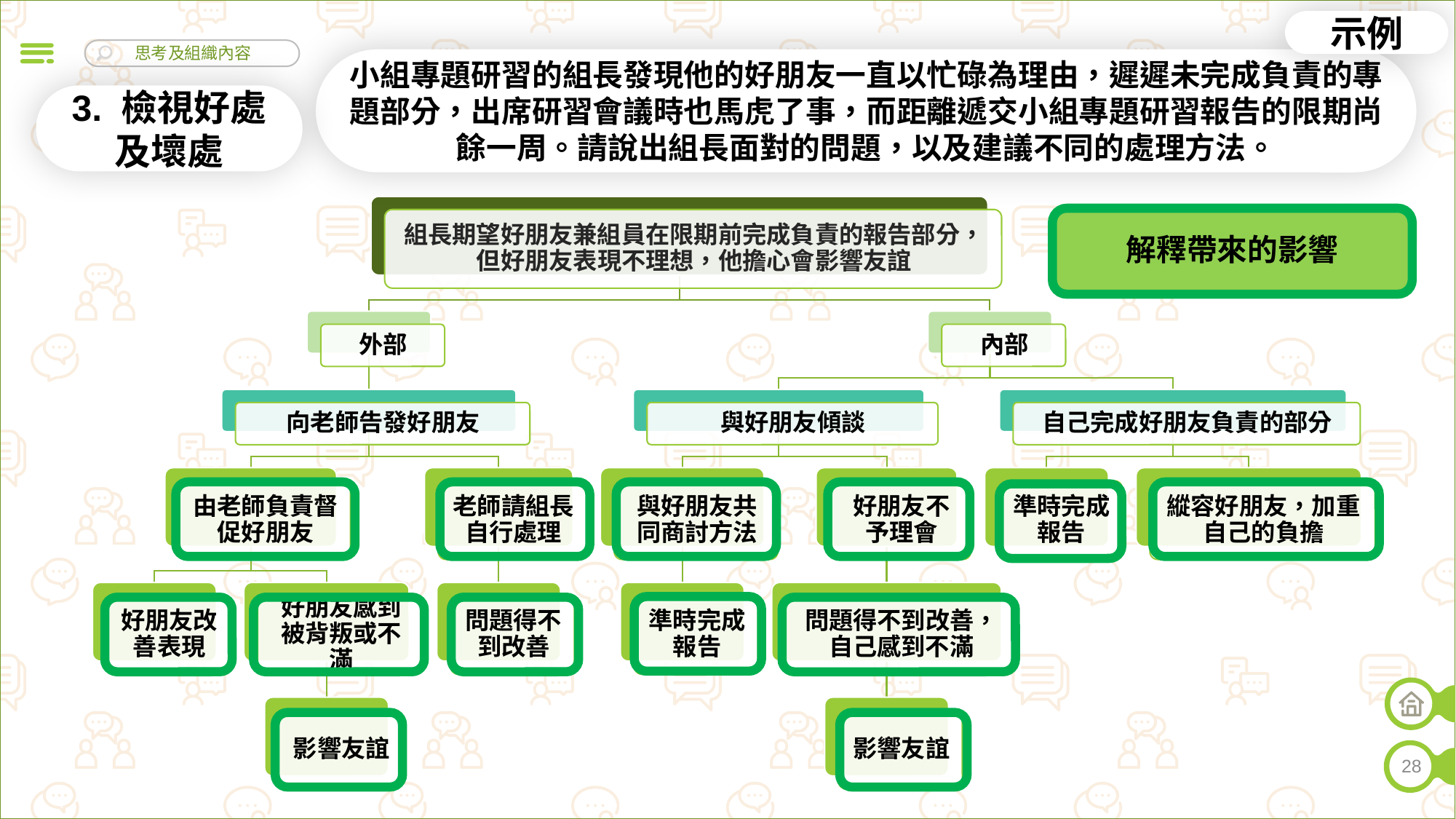

示例
小組專題研習的組長發現他的好朋友一直以忙碌為理由，遲遲未完成負責的專題部分，出席研習會議時也馬虎了事，而距離遞交小組專題研習報告的限期尚餘一周。請說出組長面對的問題，以及建議不同的處理方法。
3. 檢視好處及壞處
組長期望好朋友兼組員在限期前完成負責的報告部分，但好朋友表現不理想，他擔心會影響友誼
外部
向老師告發好朋友
由老師負責督促好朋友
好朋友改善表現
好朋友感到被背叛或不滿
影響友誼
老師請組長自行處理
問題得不到改善
內部
與好朋友傾談
與好朋友共同商討方法
準時完成報告
好朋友不予理會
問題得不到改善，自己感到不滿
影響友誼
自己完成好朋友負責的部分
準時完成報告
縱容好朋友，加重自己的負擔
解釋帶來的影響

28